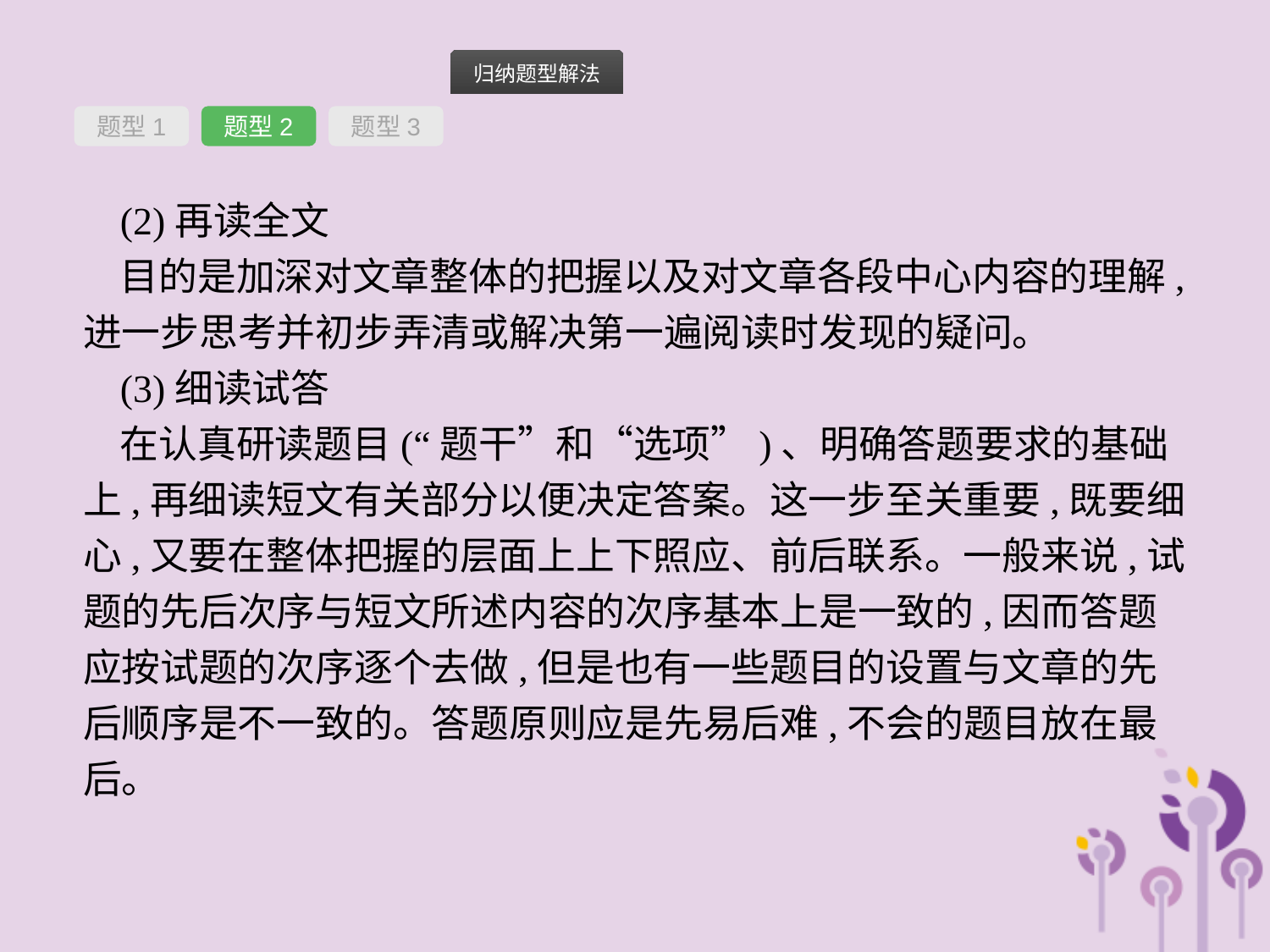

题型1
题型2
题型3
(2)再读全文
目的是加深对文章整体的把握以及对文章各段中心内容的理解,进一步思考并初步弄清或解决第一遍阅读时发现的疑问。
(3)细读试答
在认真研读题目(“题干”和“选项”)、明确答题要求的基础上,再细读短文有关部分以便决定答案。这一步至关重要,既要细心,又要在整体把握的层面上上下照应、前后联系。一般来说,试题的先后次序与短文所述内容的次序基本上是一致的,因而答题应按试题的次序逐个去做,但是也有一些题目的设置与文章的先后顺序是不一致的。答题原则应是先易后难,不会的题目放在最后。